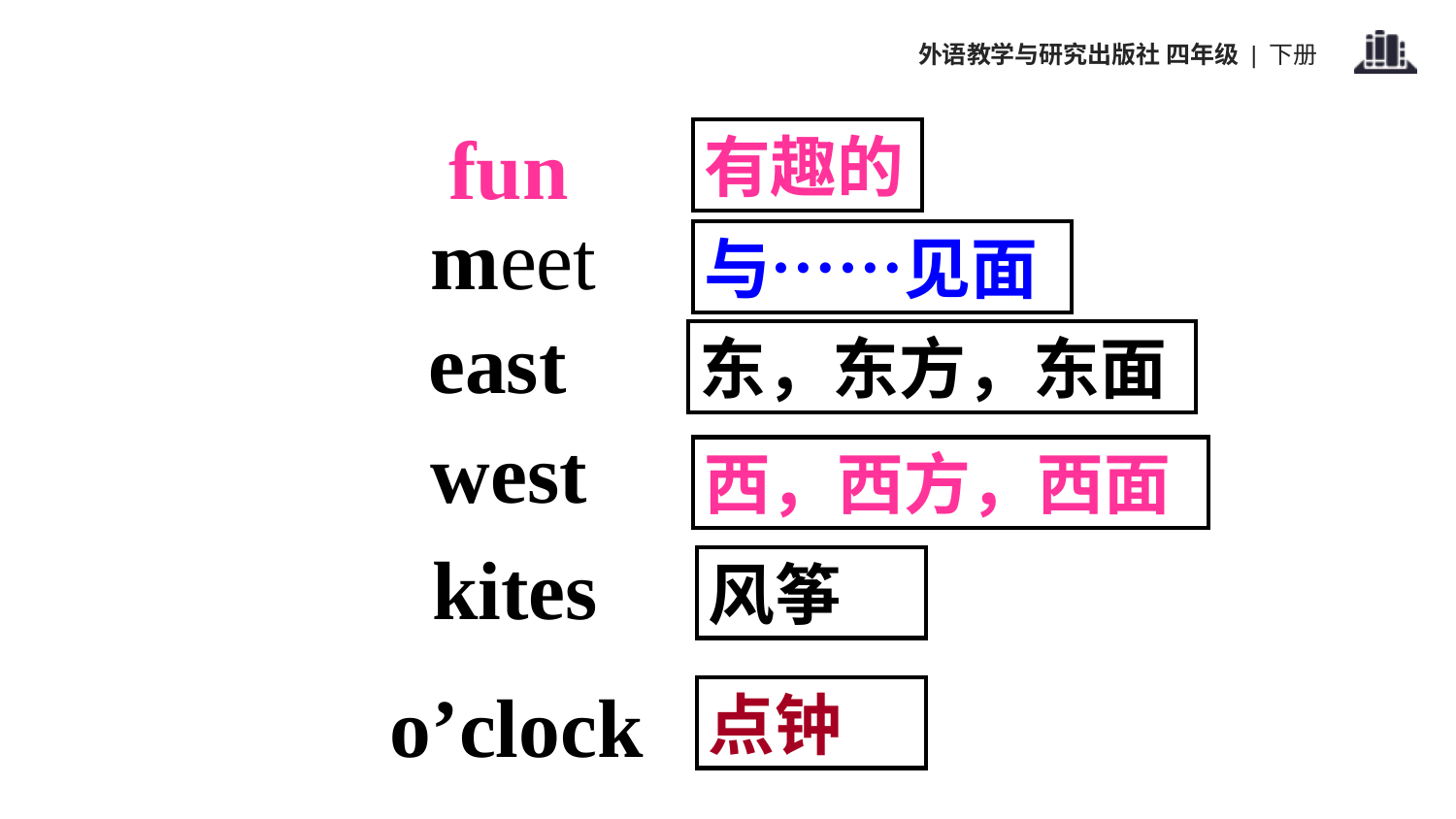

fun
有趣的
meet
与……见面
east
东，东方，东面
west
西，西方，西面
kites
风筝
o’clock
点钟